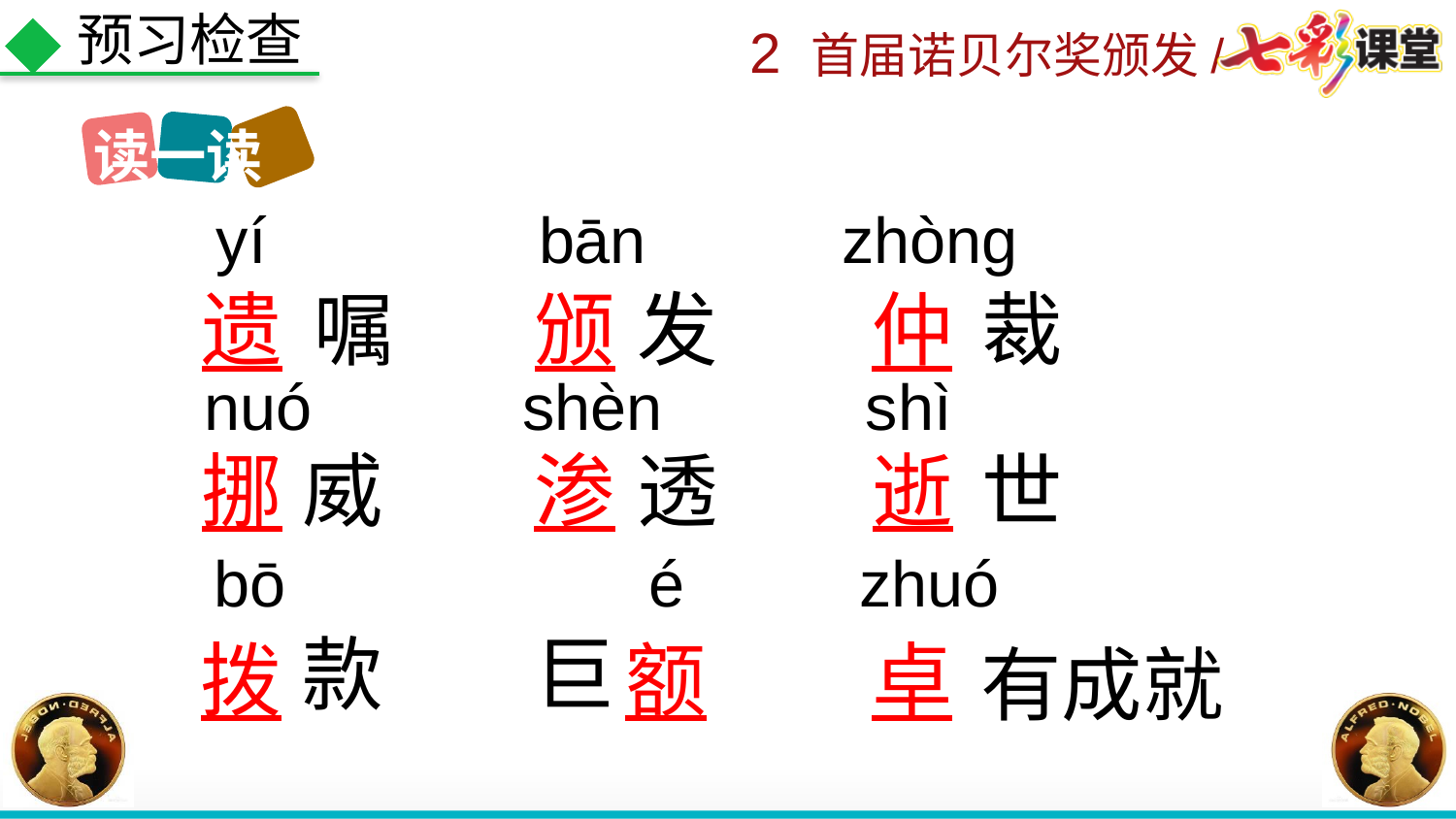

预习检查

读一读

yí
bān
zhòng
遗
嘱
颁
发
仲
裁
nuó
shèn
shì
挪
威
渗
透
逝
世
bō
é
zhuó
款
巨
拨
额
卓
有成就